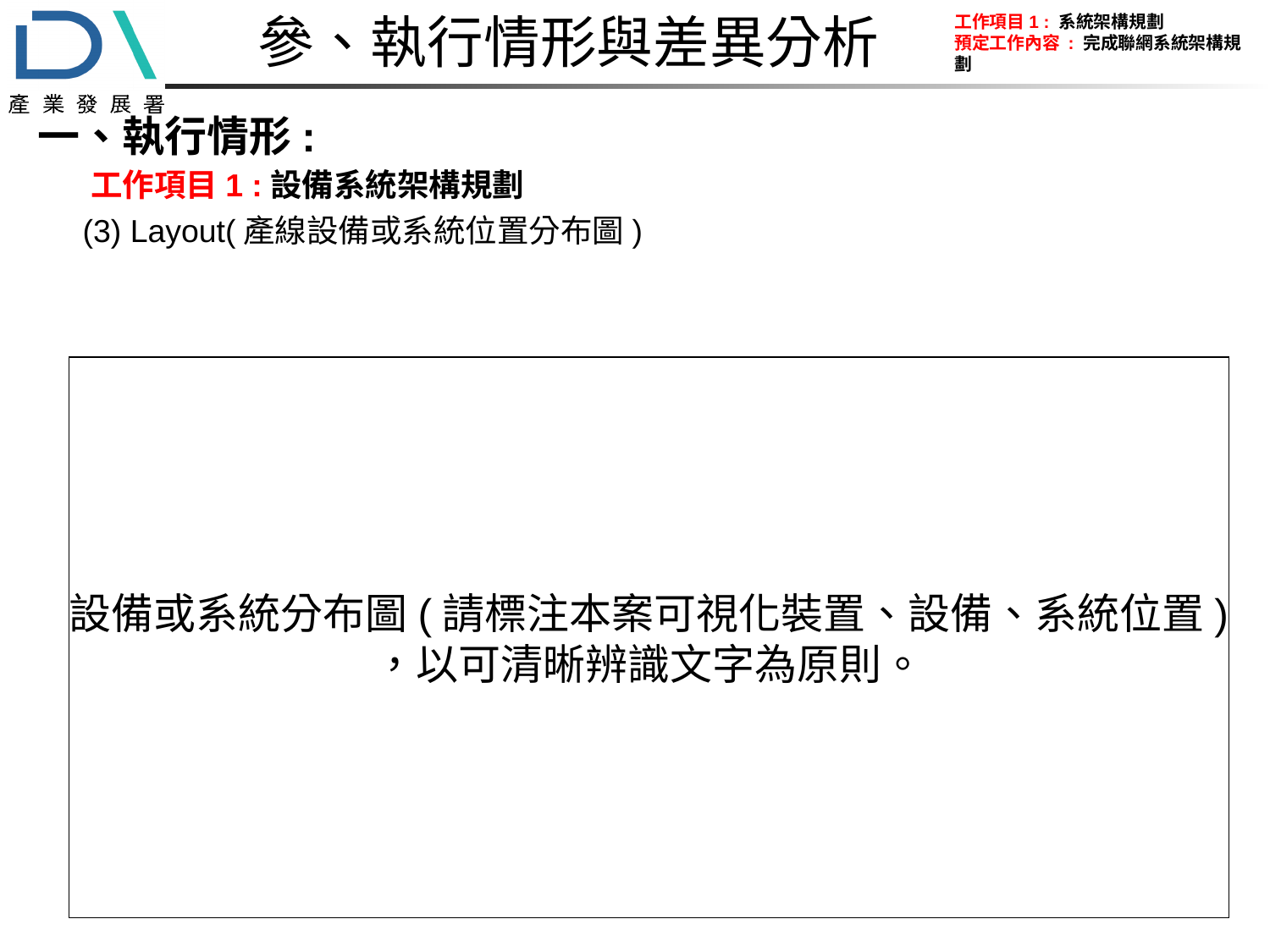

# 參、執行情形與差異分析
工作項目1 : 系統架構規劃
預定工作內容 : 完成聯網系統架構規劃
一、執行情形:
工作項目1 :設備系統架構規劃
(3) Layout(產線設備或系統位置分布圖)
設備或系統分布圖(請標注本案可視化裝置、設備、系統位置)
，以可清晰辨識文字為原則。